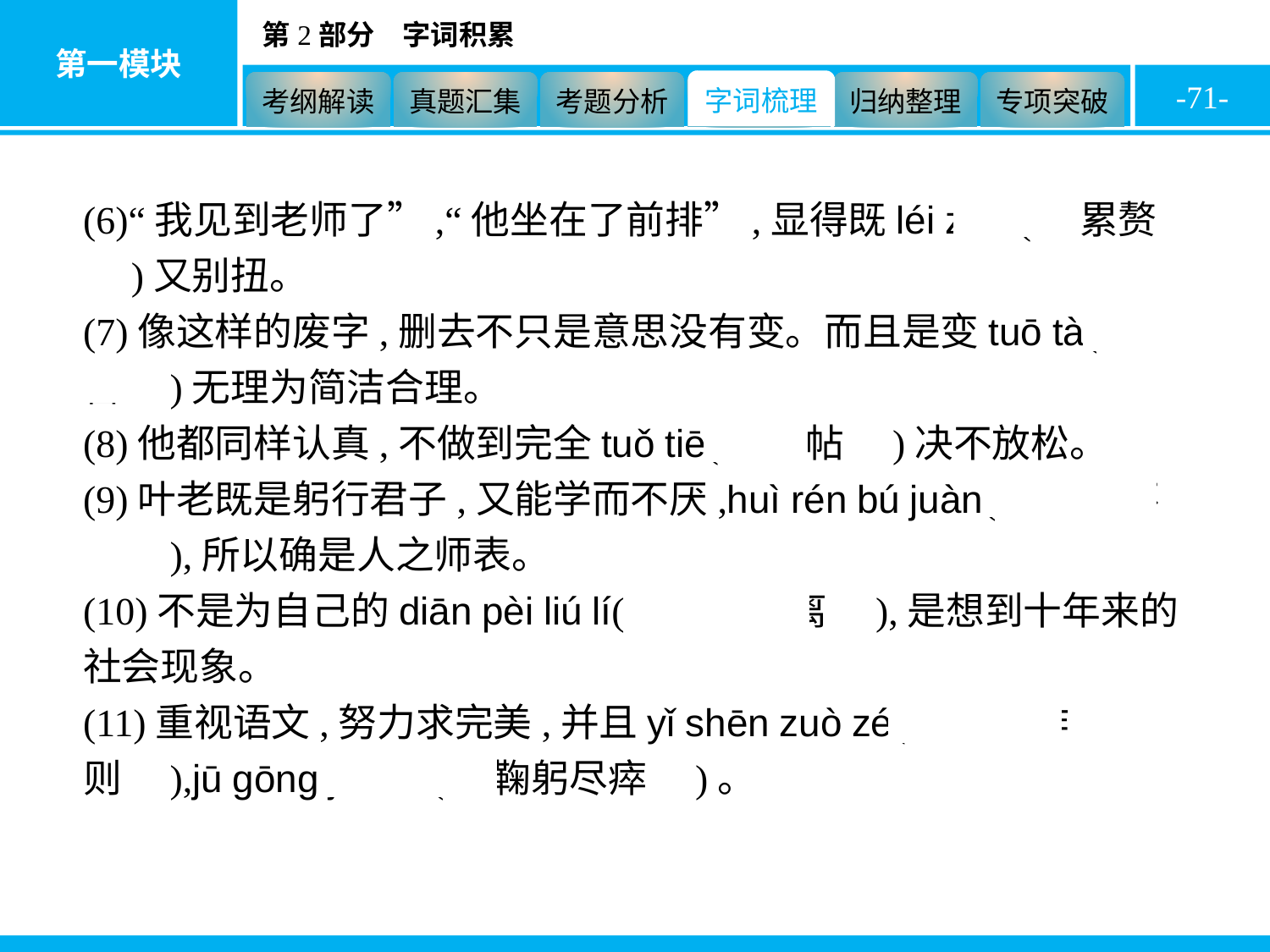

-71-
(6)“我见到老师了”,“他坐在了前排”,显得既léi zhuì(　累赘　)又别扭。
(7)像这样的废字,删去不只是意思没有变。而且是变tuō tà(　拖沓　)无理为简洁合理。
(8)他都同样认真,不做到完全tuǒ tiē(　妥帖　)决不放松。
(9)叶老既是躬行君子,又能学而不厌,huì rén bú juàn(　诲人不倦　),所以确是人之师表。
(10)不是为自己的diān pèi liú lí(　颠沛流离　),是想到十年来的社会现象。
(11)重视语文,努力求完美,并且yǐ shēn zuò zé(　以身作则　),jū gōng jìn cuì(　鞠躬尽瘁　)。